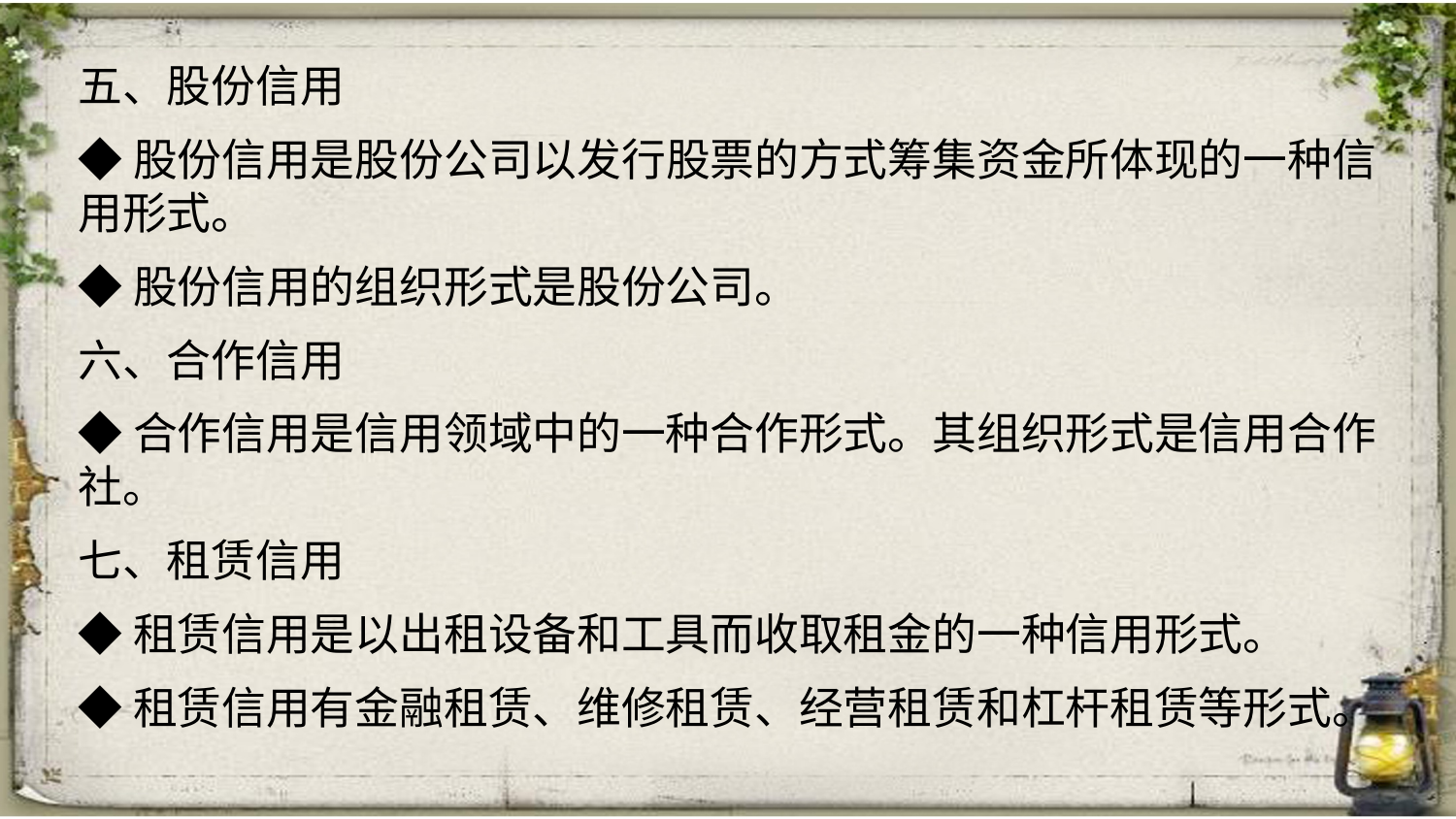

五、股份信用
◆股份信用是股份公司以发行股票的方式筹集资金所体现的一种信用形式。
◆股份信用的组织形式是股份公司。
六、合作信用
◆合作信用是信用领域中的一种合作形式。其组织形式是信用合作社。
七、租赁信用
◆租赁信用是以出租设备和工具而收取租金的一种信用形式。
◆租赁信用有金融租赁、维修租赁、经营租赁和杠杆租赁等形式。